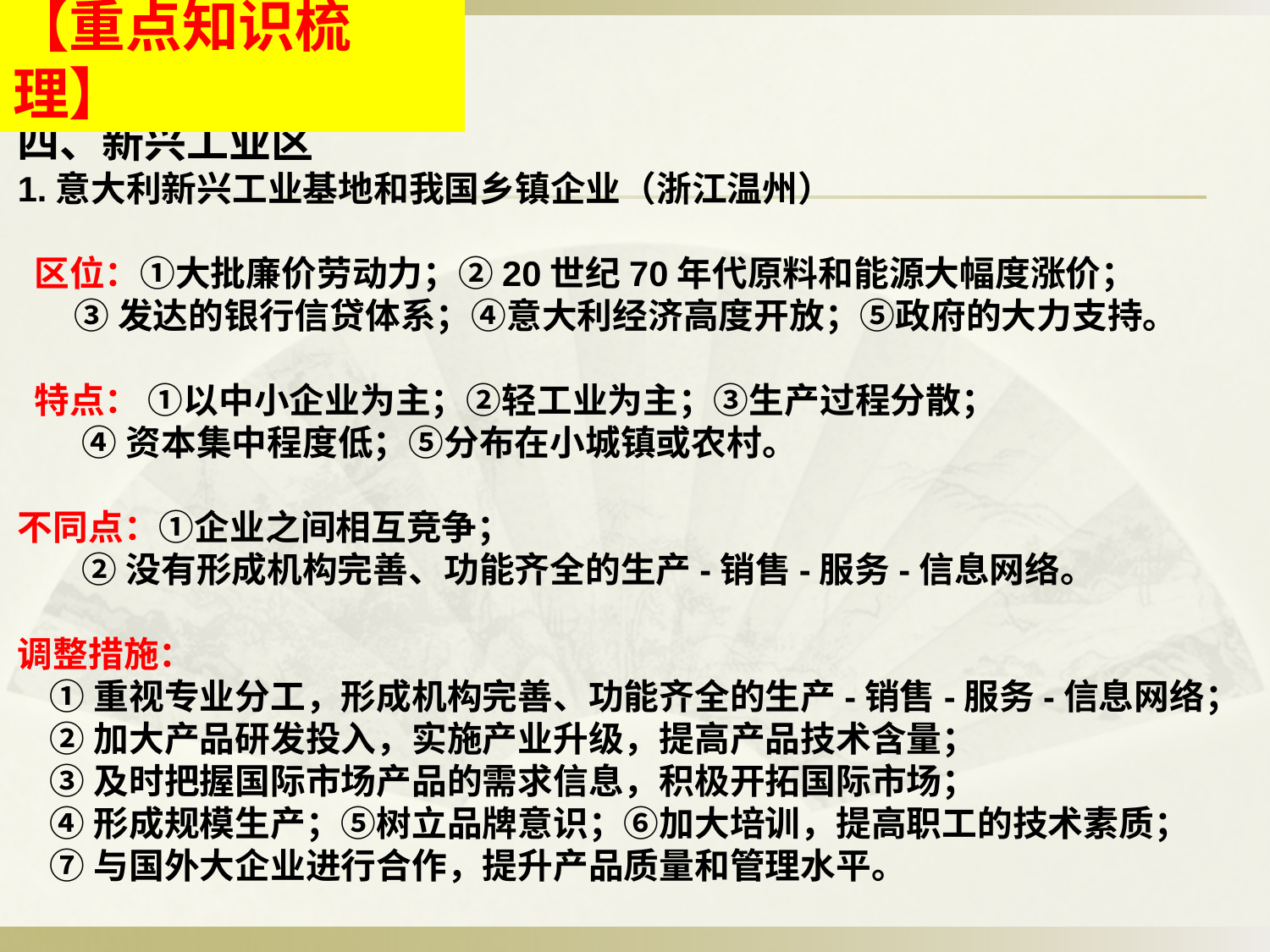

【重点知识梳理】
四、新兴工业区
1.意大利新兴工业基地和我国乡镇企业（浙江温州）

 区位：①大批廉价劳动力；②20世纪70年代原料和能源大幅度涨价；
       ③发达的银行信贷体系；④意大利经济高度开放；⑤政府的大力支持。

 特点： ①以中小企业为主；②轻工业为主；③生产过程分散；
        ④资本集中程度低；⑤分布在小城镇或农村。

不同点：①企业之间相互竞争；
        ②没有形成机构完善、功能齐全的生产-销售-服务-信息网络。

调整措施：
    ①重视专业分工，形成机构完善、功能齐全的生产-销售-服务-信息网络；
    ②加大产品研发投入，实施产业升级，提高产品技术含量；
    ③及时把握国际市场产品的需求信息，积极开拓国际市场；
    ④形成规模生产；⑤树立品牌意识；⑥加大培训，提高职工的技术素质；
    ⑦与国外大企业进行合作，提升产品质量和管理水平。